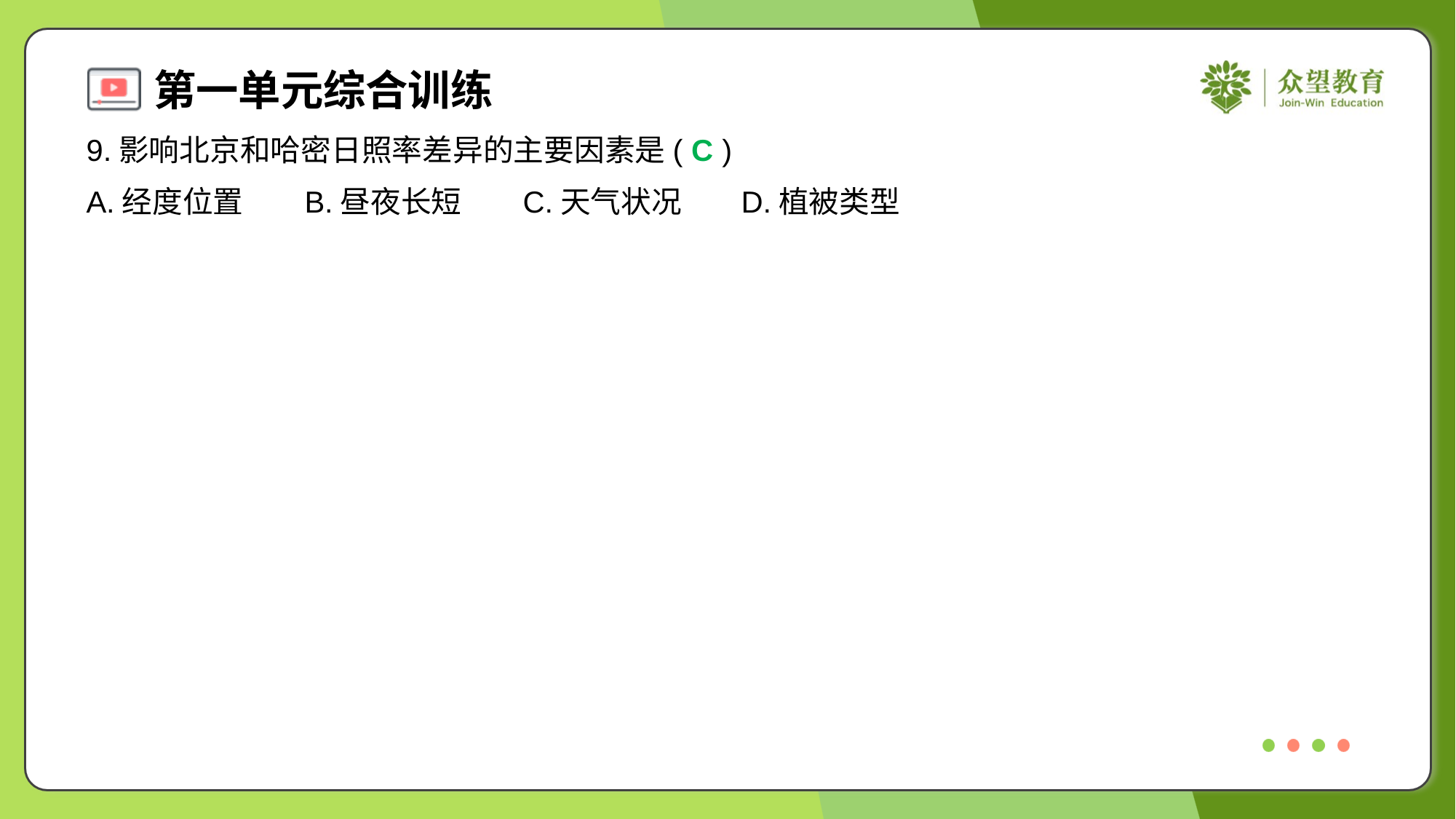

9.影响北京和哈密日照率差异的主要因素是(     )
C
A.经度位置	B.昼夜长短	C.天气状况	D.植被类型